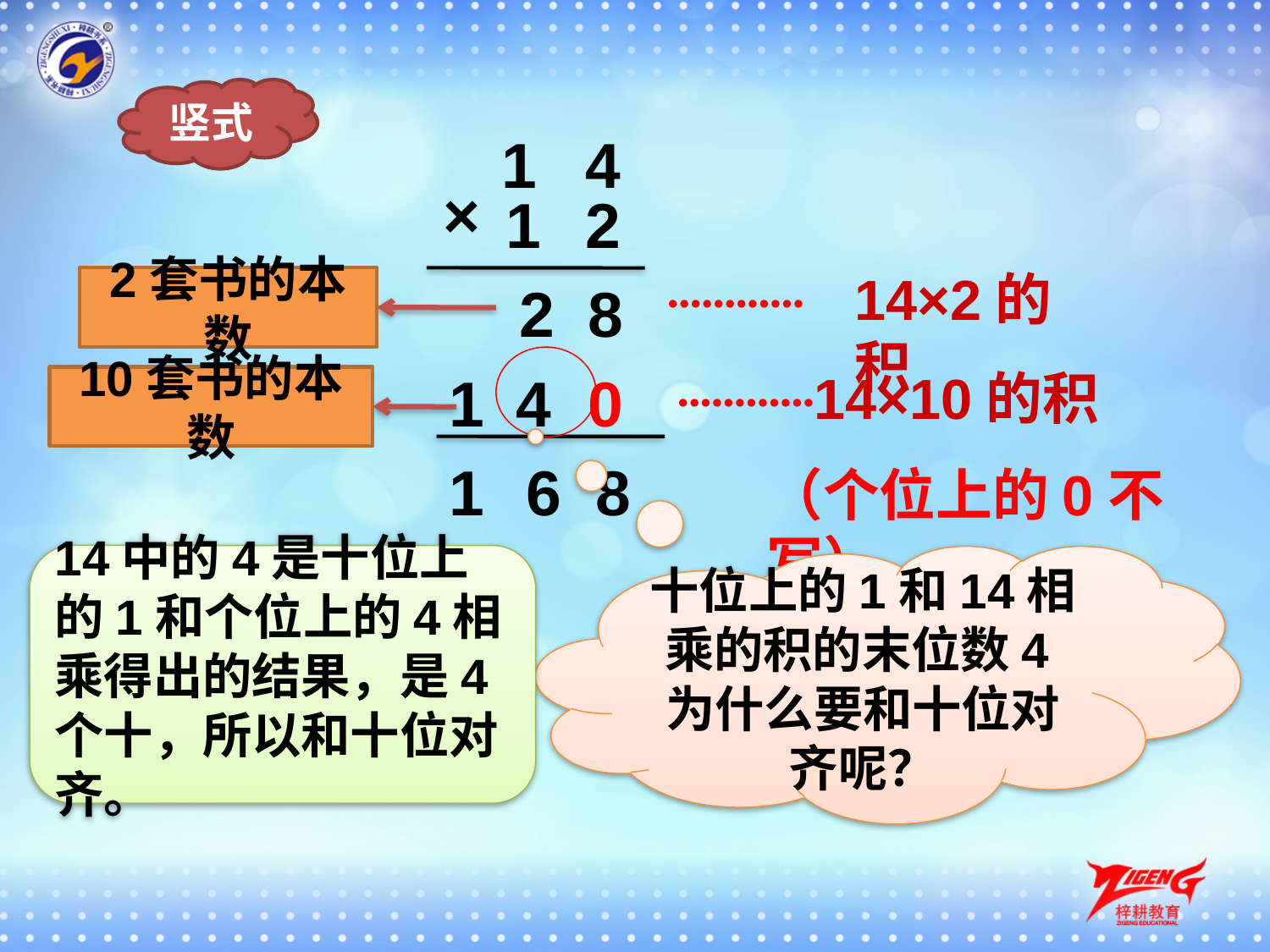

竖式
 1
4
×
1
2
14×2的积
············
2套书的本数
 2
8

1
4
0
    14×10的积
（个位上的0不写）
············
10套书的本数
1
6
8
14中的4是十位上的1和个位上的4相乘得出的结果，是4个十，所以和十位对齐。
十位上的1和14相乘的积的末位数4为什么要和十位对齐呢？